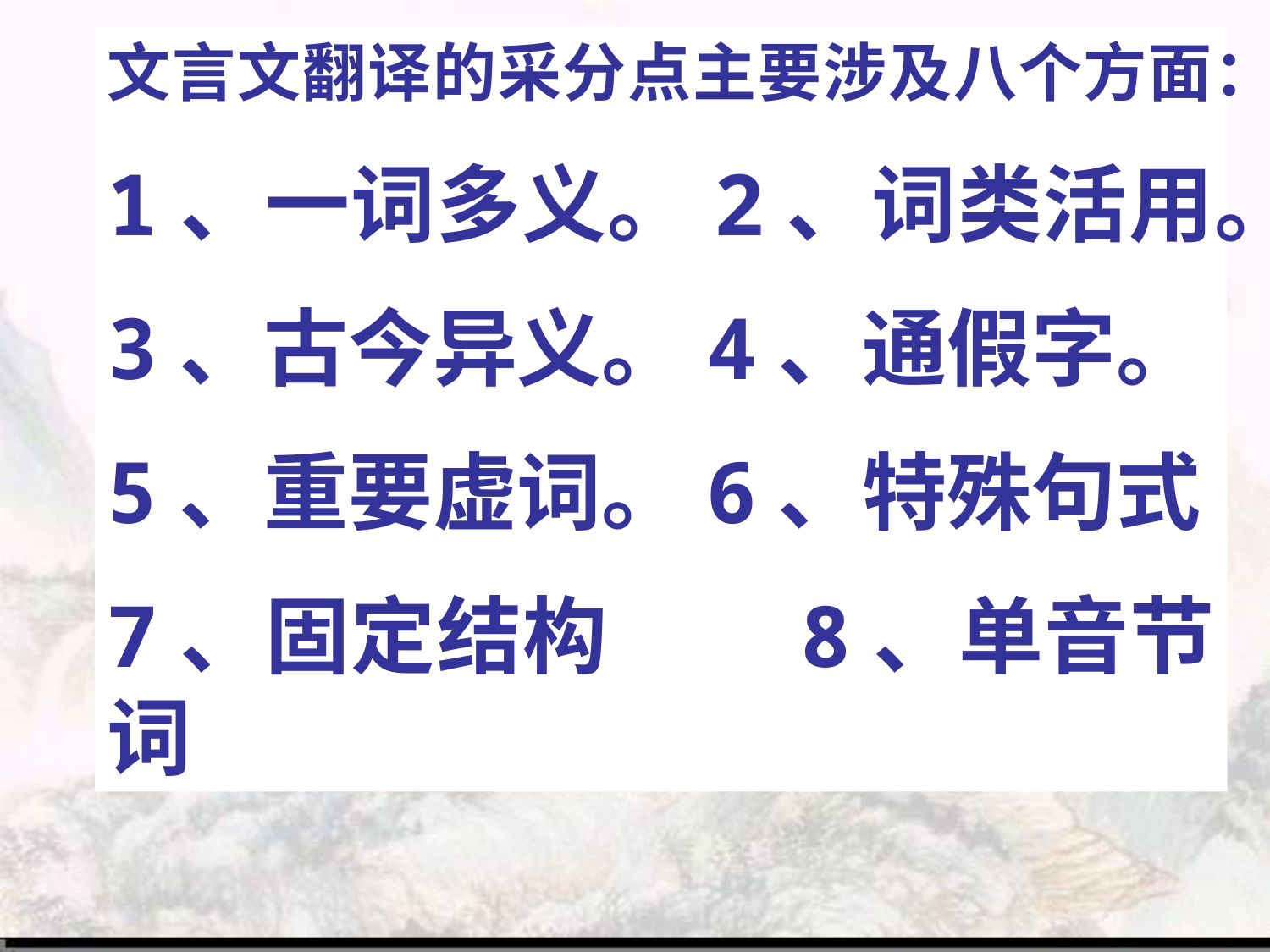

文言文翻译的采分点主要涉及八个方面：
1、一词多义。2、词类活用。
3、古今异义。4、通假字。
5、重要虚词。6、特殊句式
7、固定结构　　8、单音节词